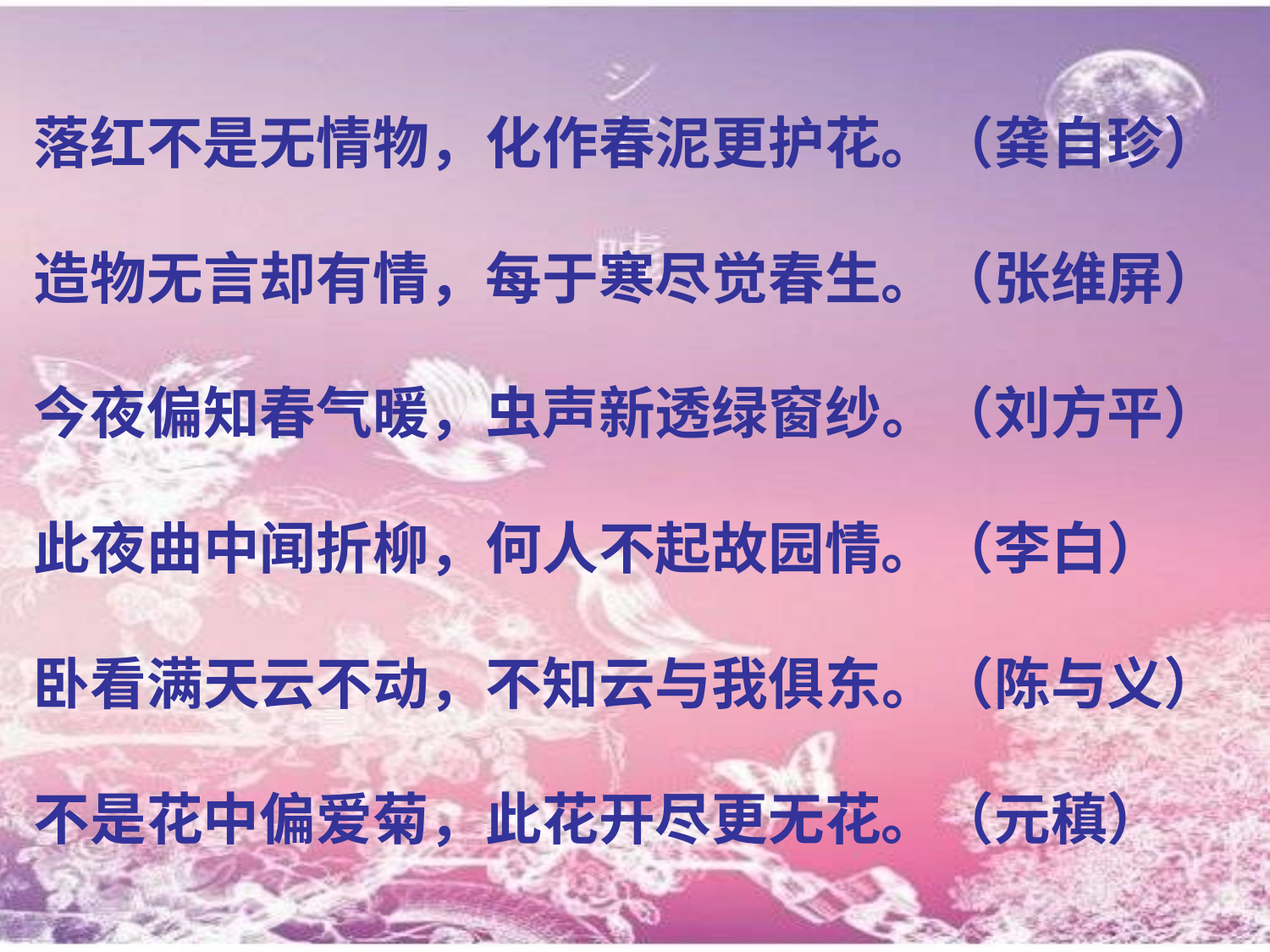

# 落红不是无情物，化作春泥更护花。（龚自珍） 造物无言却有情，每于寒尽觉春生。（张维屏） 今夜偏知春气暖，虫声新透绿窗纱。（刘方平） 此夜曲中闻折柳，何人不起故园情。（李白） 卧看满天云不动，不知云与我俱东。（陈与义） 不是花中偏爱菊，此花开尽更无花。（元稹）